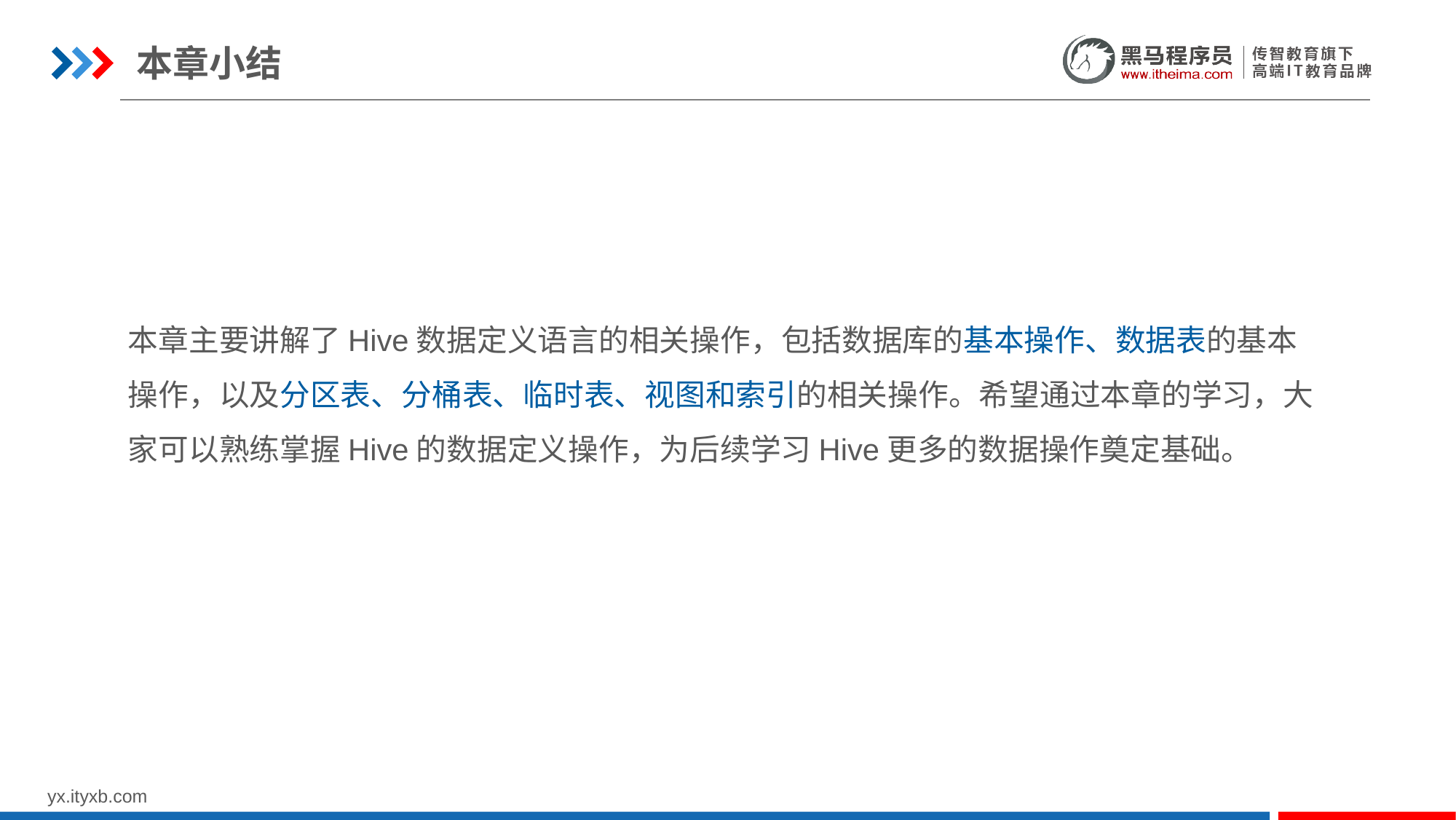

本章小结
本章主要讲解了Hive数据定义语言的相关操作，包括数据库的基本操作、数据表的基本操作，以及分区表、分桶表、临时表、视图和索引的相关操作。希望通过本章的学习，大家可以熟练掌握Hive的数据定义操作，为后续学习Hive更多的数据操作奠定基础。